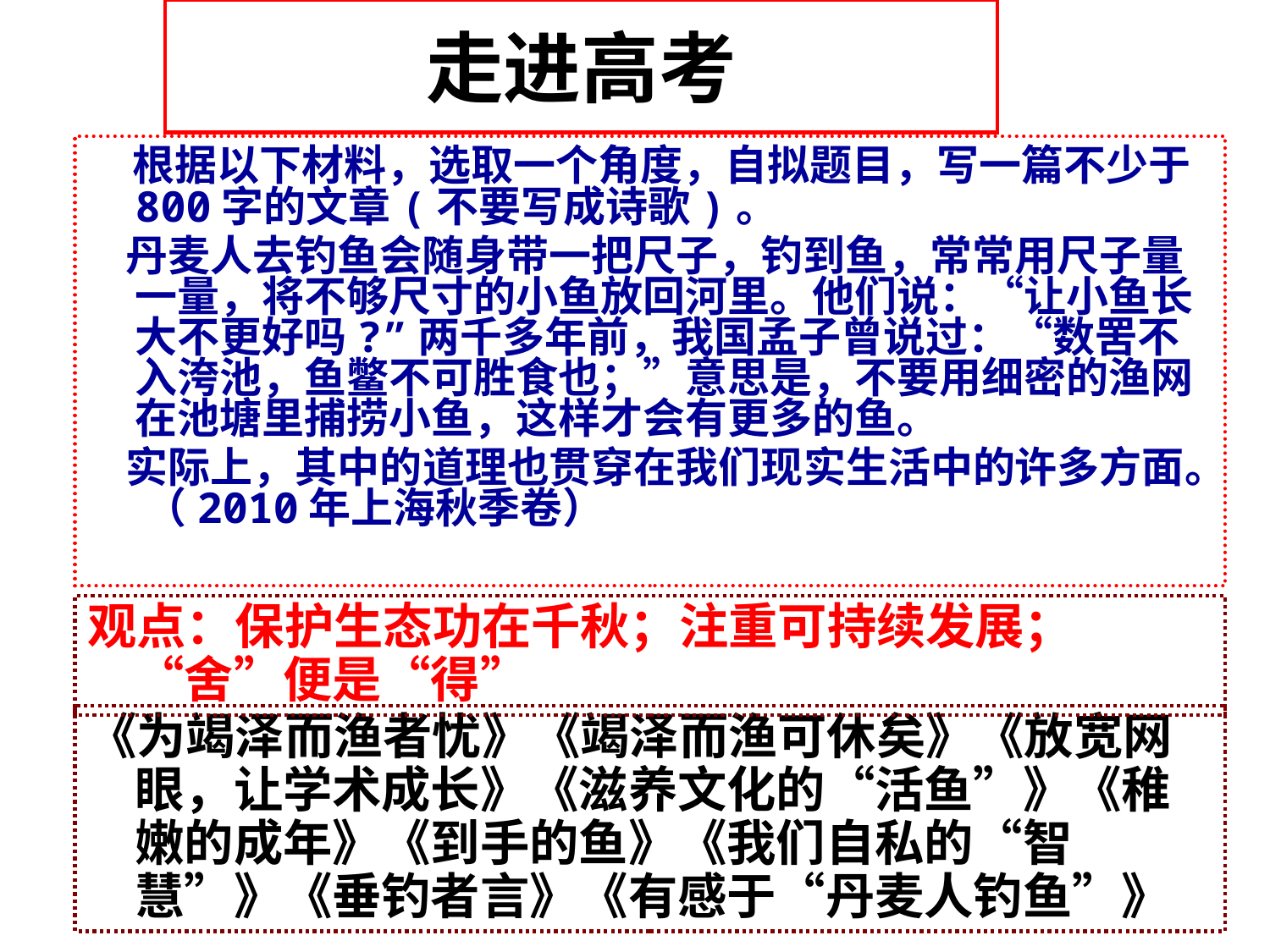

# 走进高考
   根据以下材料，选取一个角度，自拟题目，写一篇不少于800字的文章(不要写成诗歌)。
   丹麦人去钓鱼会随身带一把尺子，钓到鱼，常常用尺子量一量，将不够尺寸的小鱼放回河里。他们说：“让小鱼长大不更好吗?”两千多年前，我国孟子曾说过：“数罟不入洿池，鱼鳖不可胜食也；”意思是，不要用细密的渔网在池塘里捕捞小鱼，这样才会有更多的鱼。
   实际上，其中的道理也贯穿在我们现实生活中的许多方面。 （2010年上海秋季卷）
观点：保护生态功在千秋；注重可持续发展；“舍”便是“得”
《为竭泽而渔者忧》《竭泽而渔可休矣》《放宽网眼，让学术成长》《滋养文化的“活鱼”》《稚嫩的成年》《到手的鱼》《我们自私的“智慧”》《垂钓者言》《有感于“丹麦人钓鱼”》